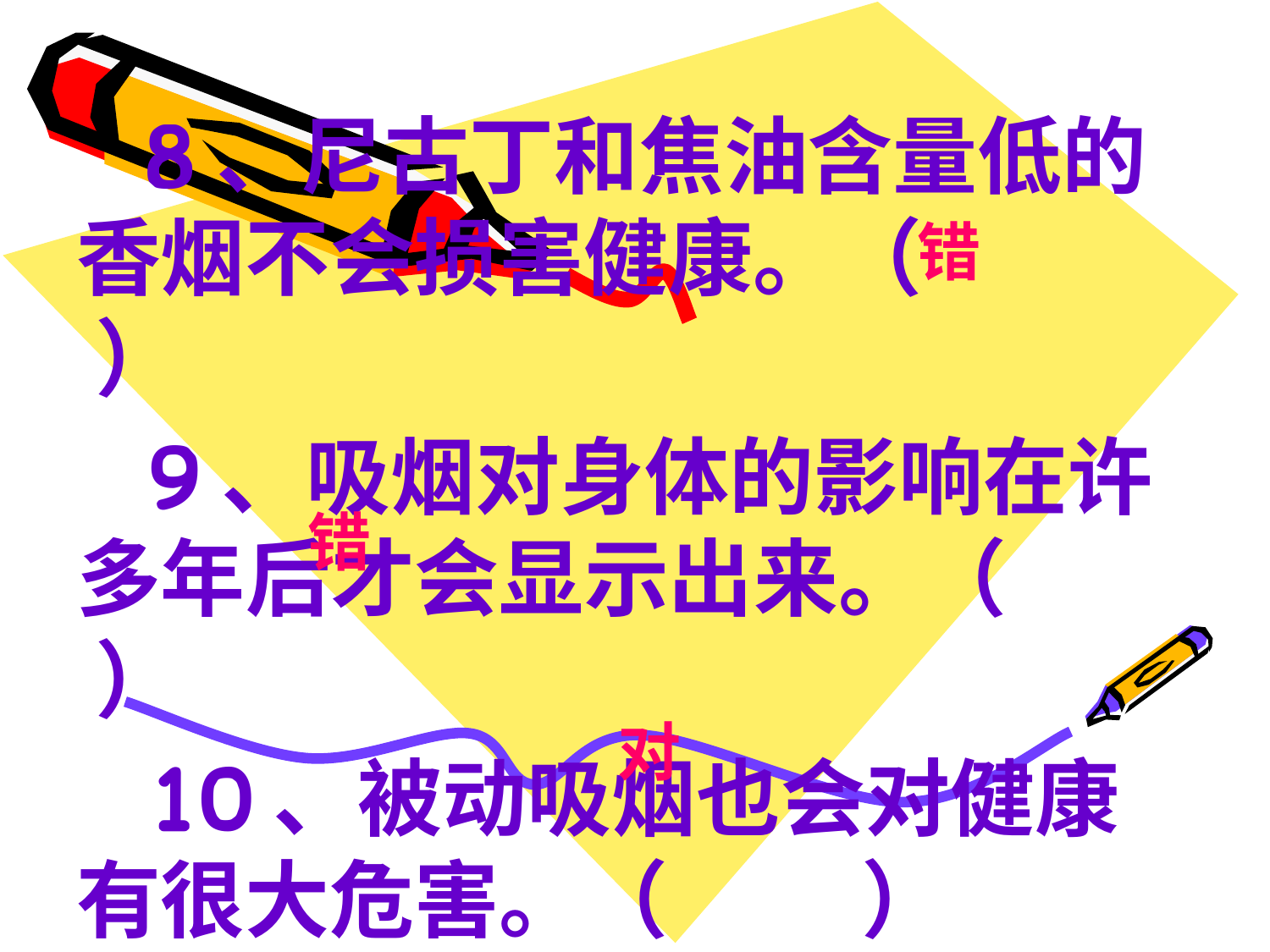

8、尼古丁和焦油含量低的香烟不会损害健康。（          ）
  9、吸烟对身体的影响在许多年后才会显示出来。（           ）
  10、被动吸烟也会对健康有很大危害。（          ）
错
错
对